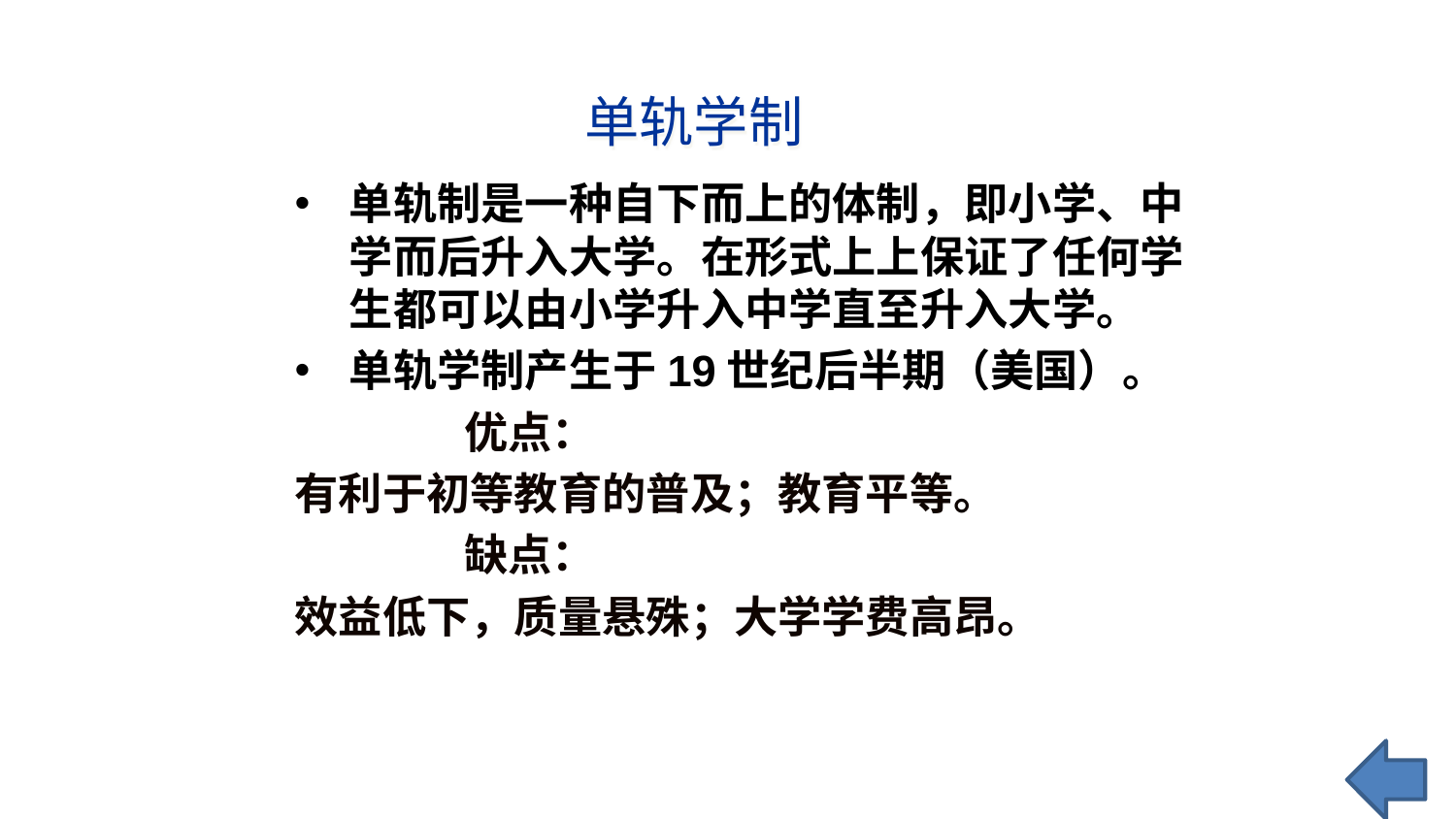

单轨学制
单轨制是一种自下而上的体制，即小学、中学而后升入大学。在形式上上保证了任何学生都可以由小学升入中学直至升入大学。
单轨学制产生于19世纪后半期（美国）。
                优点：
有利于初等教育的普及；教育平等。
                缺点：
效益低下，质量悬殊；大学学费高昂。